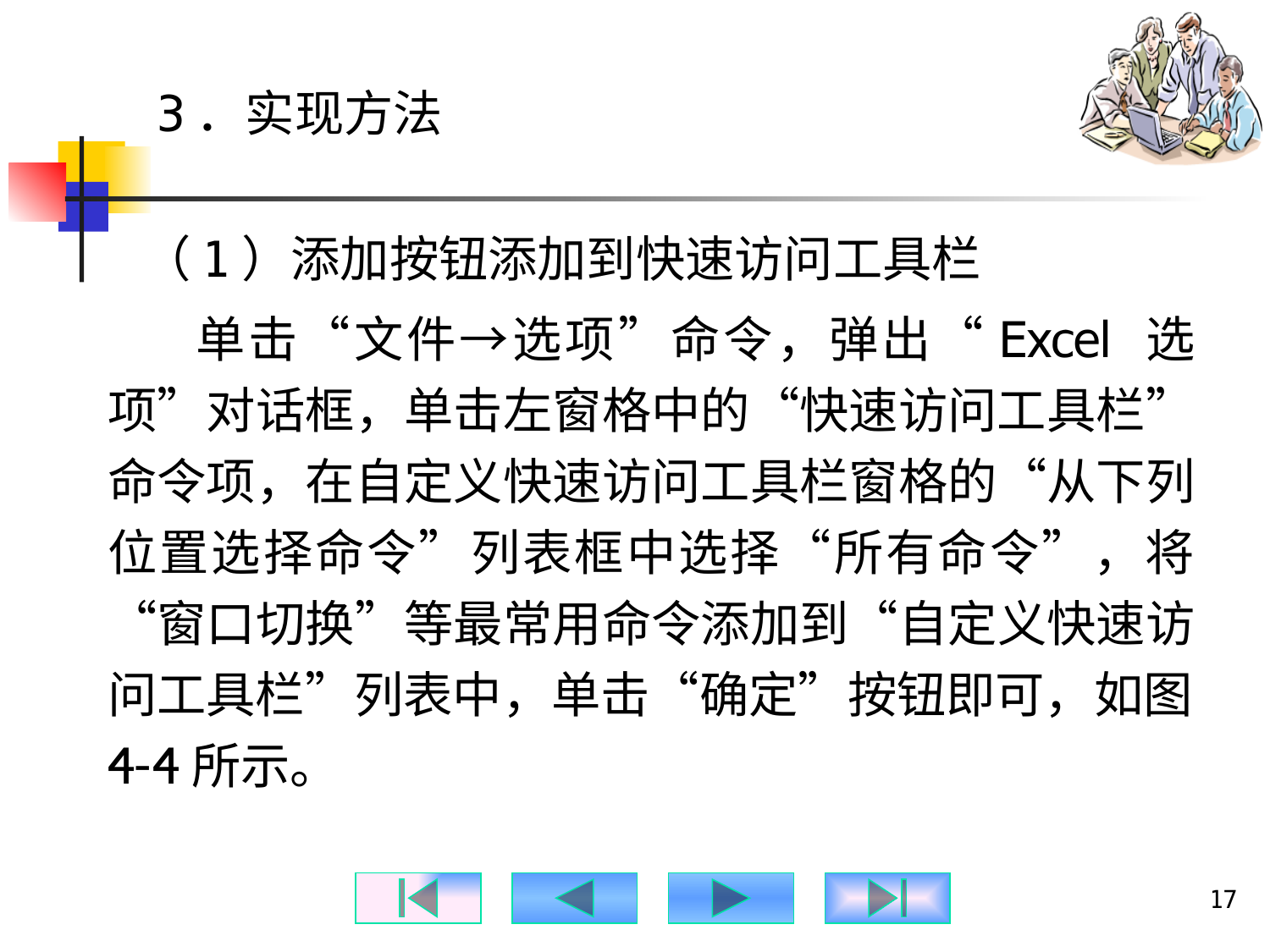

#
3．实现方法

  （1）添加按钮添加到快速访问工具栏
     单击“文件→选项”命令，弹出“Excel 选项”对话框，单击左窗格中的“快速访问工具栏”命令项，在自定义快速访问工具栏窗格的“从下列位置选择命令”列表框中选择“所有命令”，将“窗口切换”等最常用命令添加到“自定义快速访问工具栏”列表中，单击“确定”按钮即可，如图4-4所示。

17